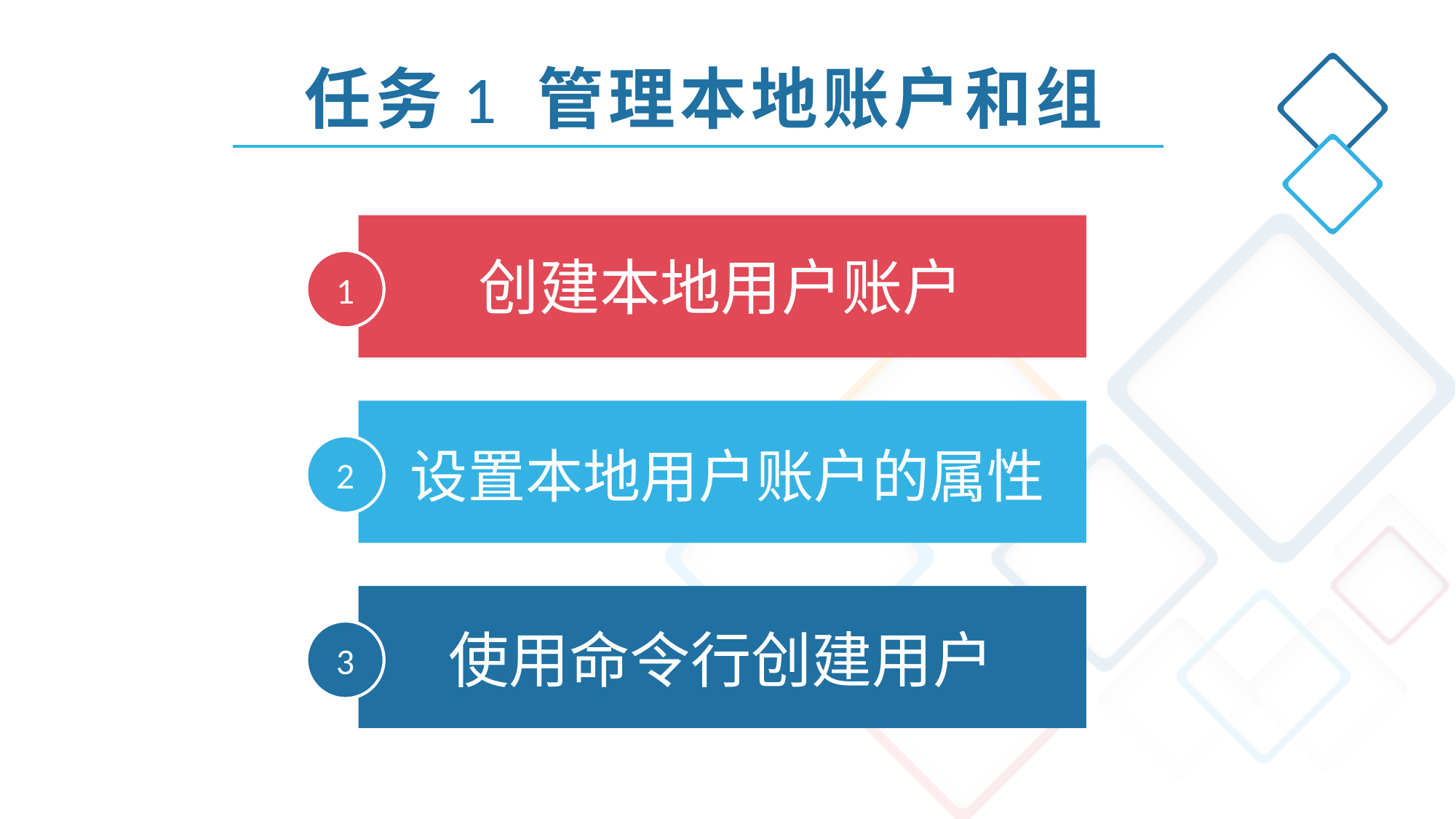

任务1 管理本地账户和组

1
创建本地用户账户

2
设置本地用户账户的属性

3
使用命令行创建用户